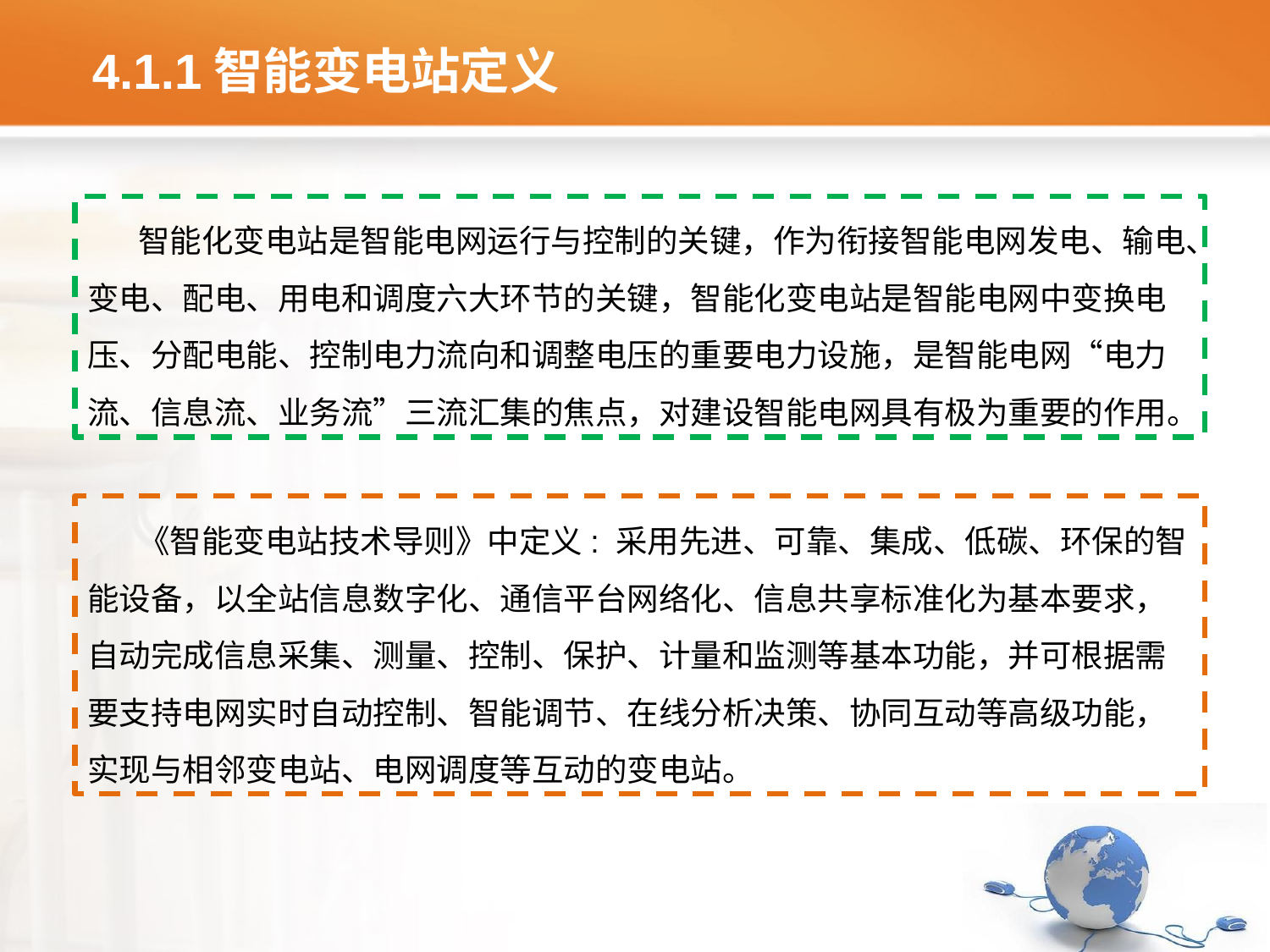

# 4.1.1智能变电站定义
      智能化变电站是智能电网运行与控制的关键，作为衔接智能电网发电、输电、变电、配电、用电和调度六大环节的关键，智能化变电站是智能电网中变换电压、分配电能、控制电力流向和调整电压的重要电力设施，是智能电网“电力流、信息流、业务流”三流汇集的焦点，对建设智能电网具有极为重要的作用。
      《智能变电站技术导则》中定义: 采用先进、可靠、集成、低碳、环保的智能设备，以全站信息数字化、通信平台网络化、信息共享标准化为基本要求，自动完成信息采集、测量、控制、保护、计量和监测等基本功能，并可根据需要支持电网实时自动控制、智能调节、在线分析决策、协同互动等高级功能，实现与相邻变电站、电网调度等互动的变电站。